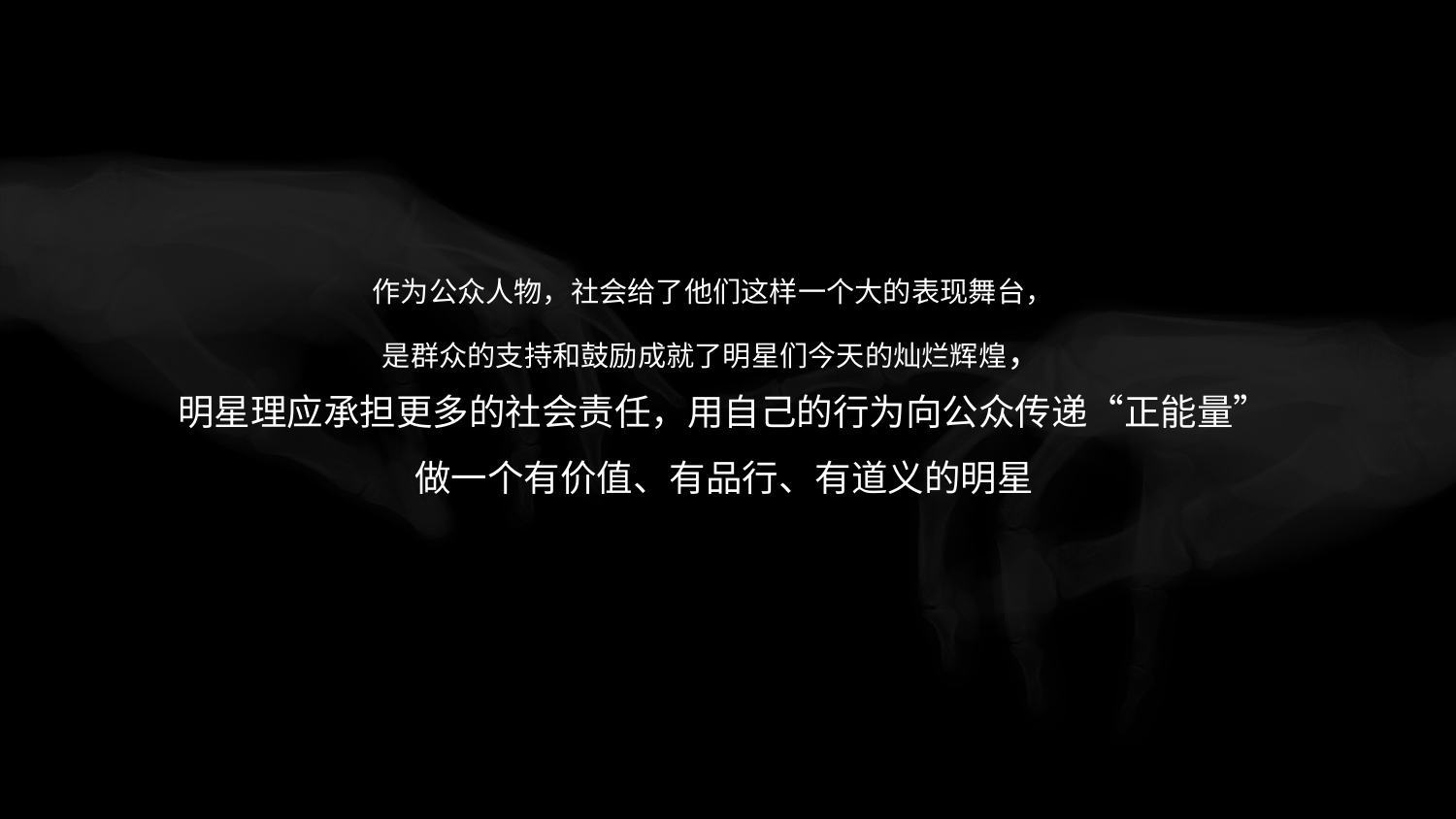

作为公众人物，社会给了他们这样一个大的表现舞台，
是群众的支持和鼓励成就了明星们今天的灿烂辉煌，
明星理应承担更多的社会责任，用自己的行为向公众传递“正能量”
做一个有价值、有品行、有道义的明星